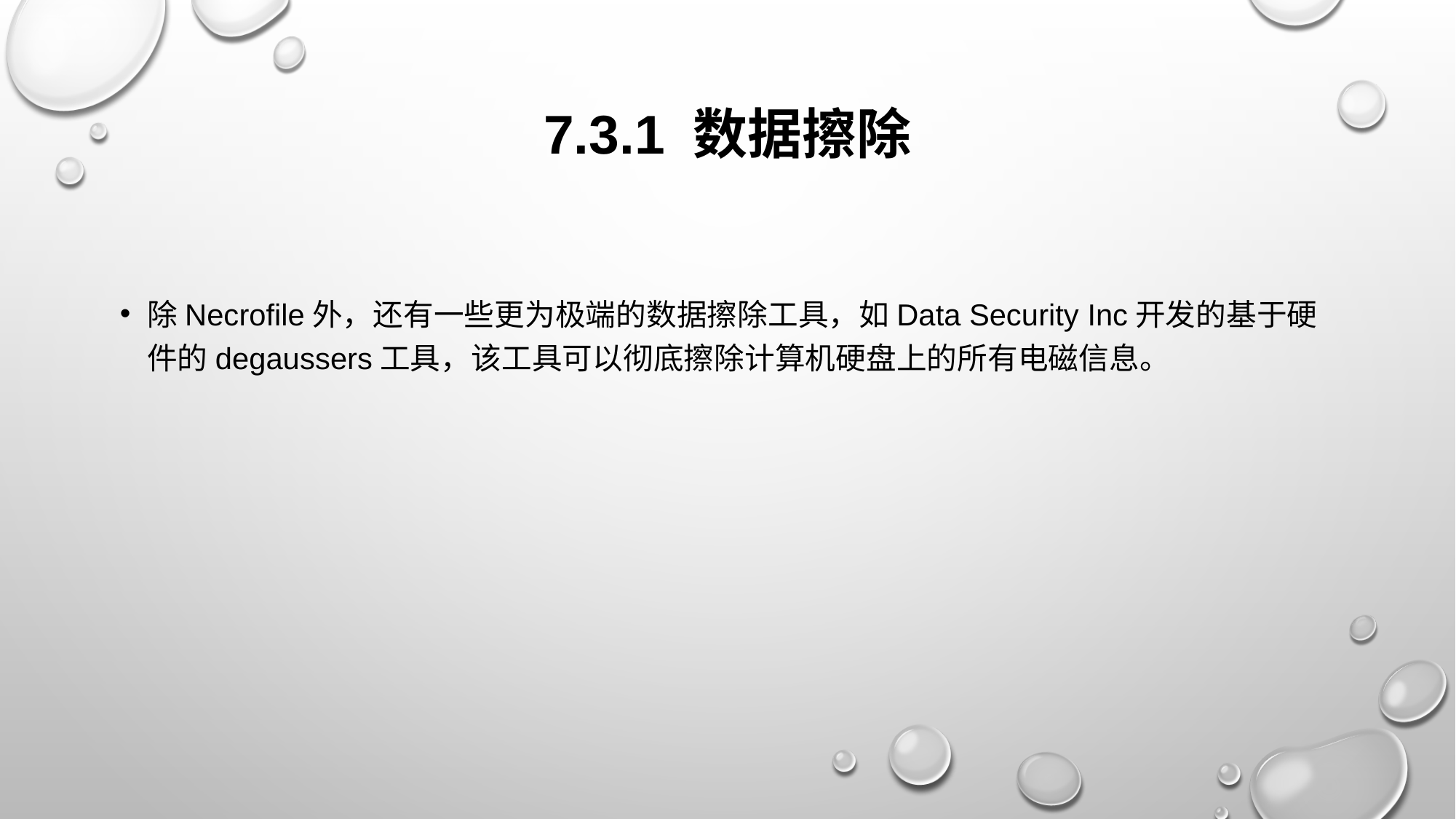

# 7.3.1 数据擦除
除Necrofile外，还有一些更为极端的数据擦除工具，如Data Security Inc开发的基于硬件的degaussers工具，该工具可以彻底擦除计算机硬盘上的所有电磁信息。